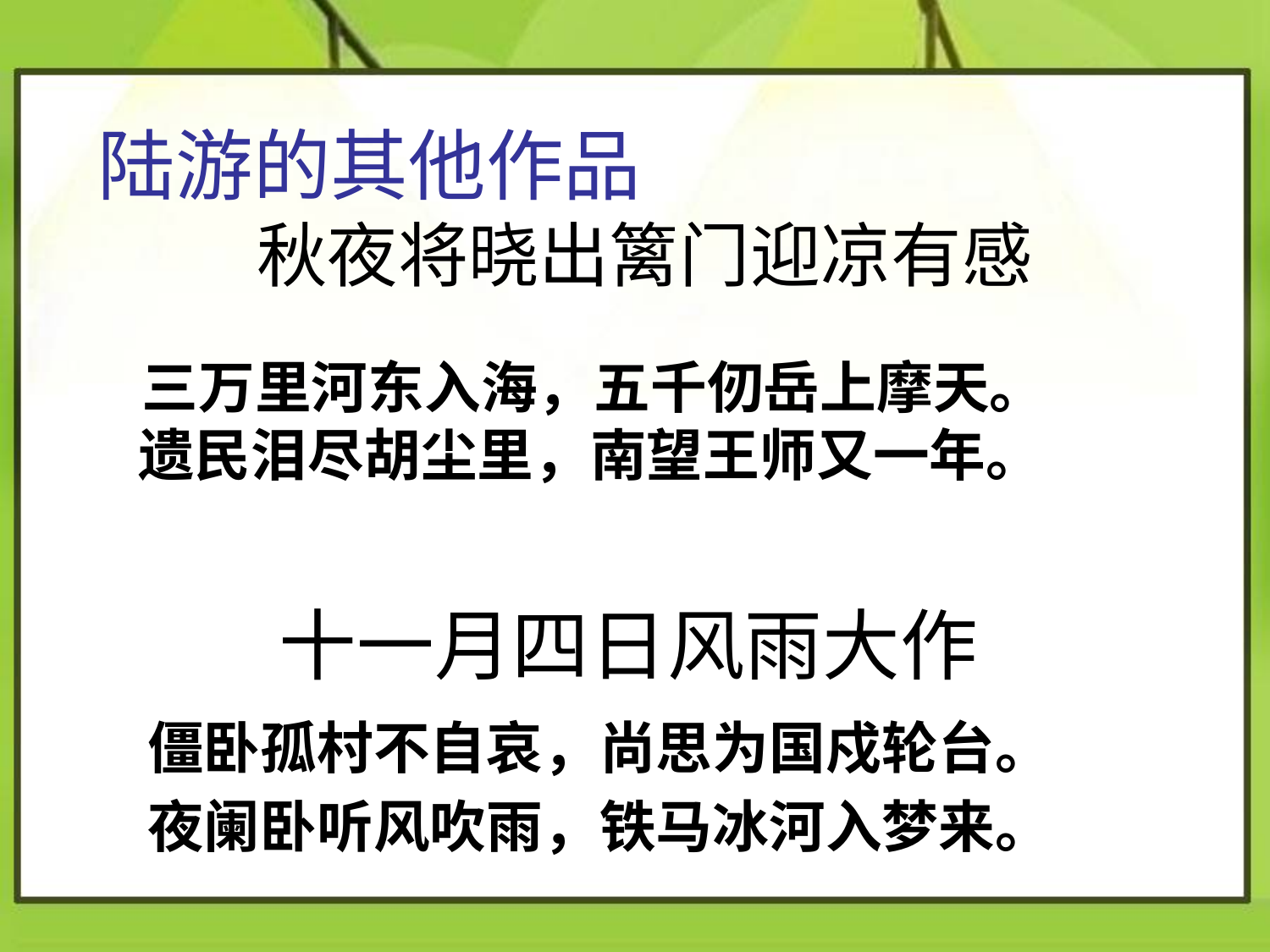

陆游的其他作品
# 秋夜将晓出篱门迎凉有感
    三万里河东入海，五千仞岳上摩天。
 遗民泪尽胡尘里，南望王师又一年。
十一月四日风雨大作
僵卧孤村不自哀，尚思为国戍轮台。
夜阑卧听风吹雨，铁马冰河入梦来。